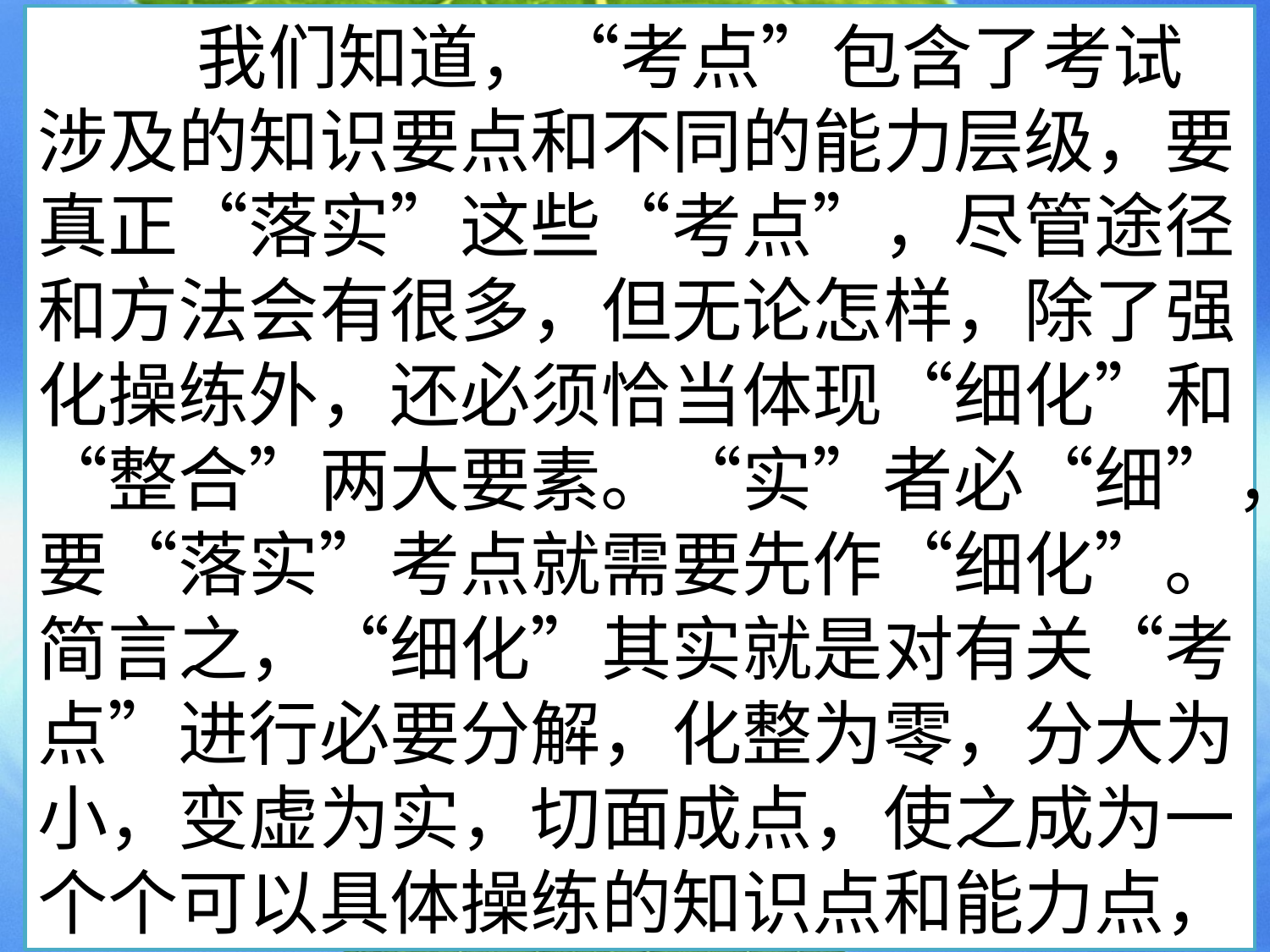

我们知道，“考点”包含了考试涉及的知识要点和不同的能力层级，要真正“落实”这些“考点”，尽管途径和方法会有很多，但无论怎样，除了强化操练外，还必须恰当体现“细化”和“整合”两大要素。“实”者必“细”，要“落实”考点就需要先作“细化”。简言之，“细化”其实就是对有关“考点”进行必要分解，化整为零，分大为小，变虚为实，切面成点，使之成为一个个可以具体操练的知识点和能力点，